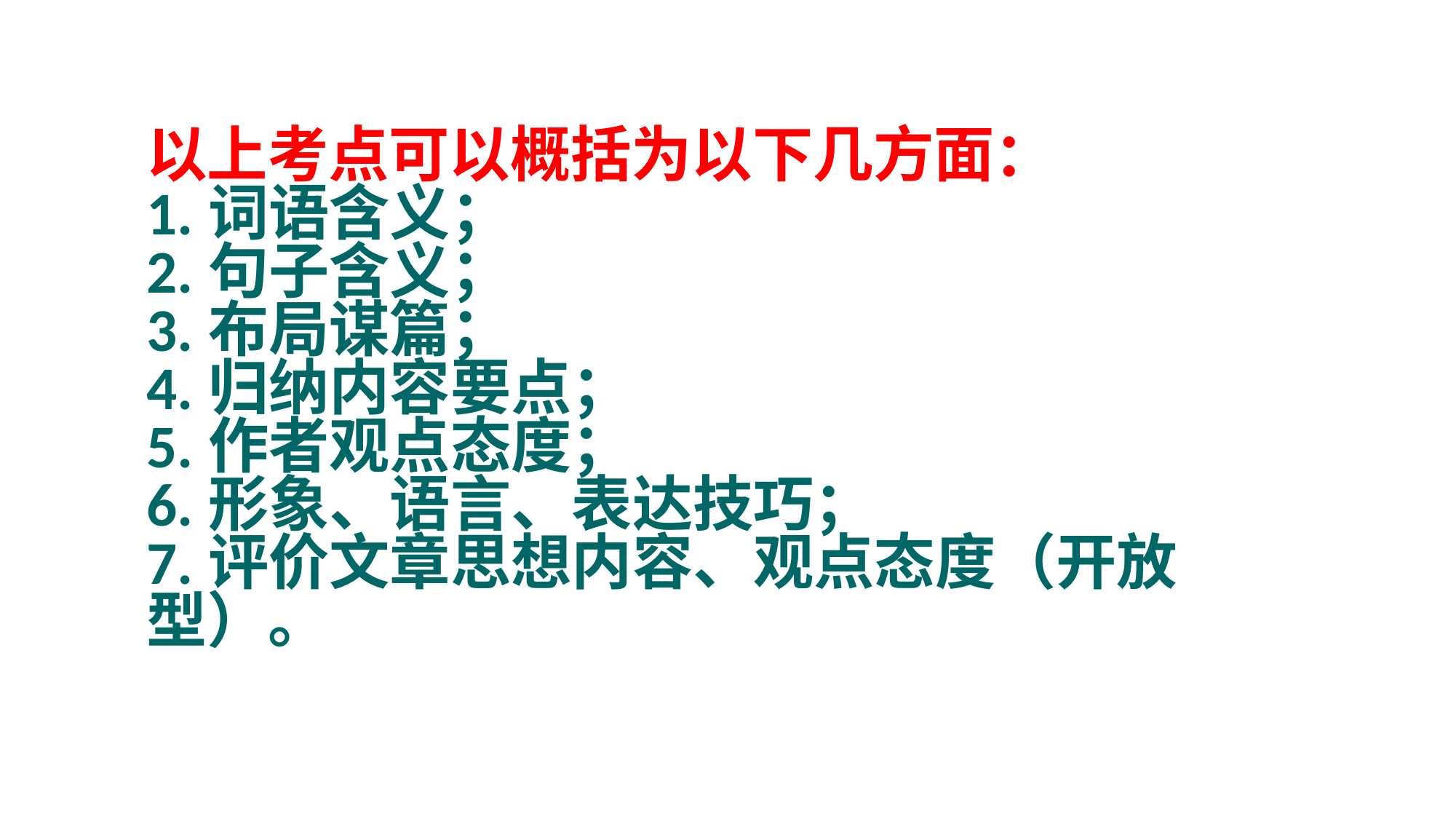

以上考点可以概括为以下几方面：
1.词语含义；
2.句子含义；
3.布局谋篇；
4.归纳内容要点；
5.作者观点态度；
6.形象、语言、表达技巧；
7.评价文章思想内容、观点态度（开放型）。